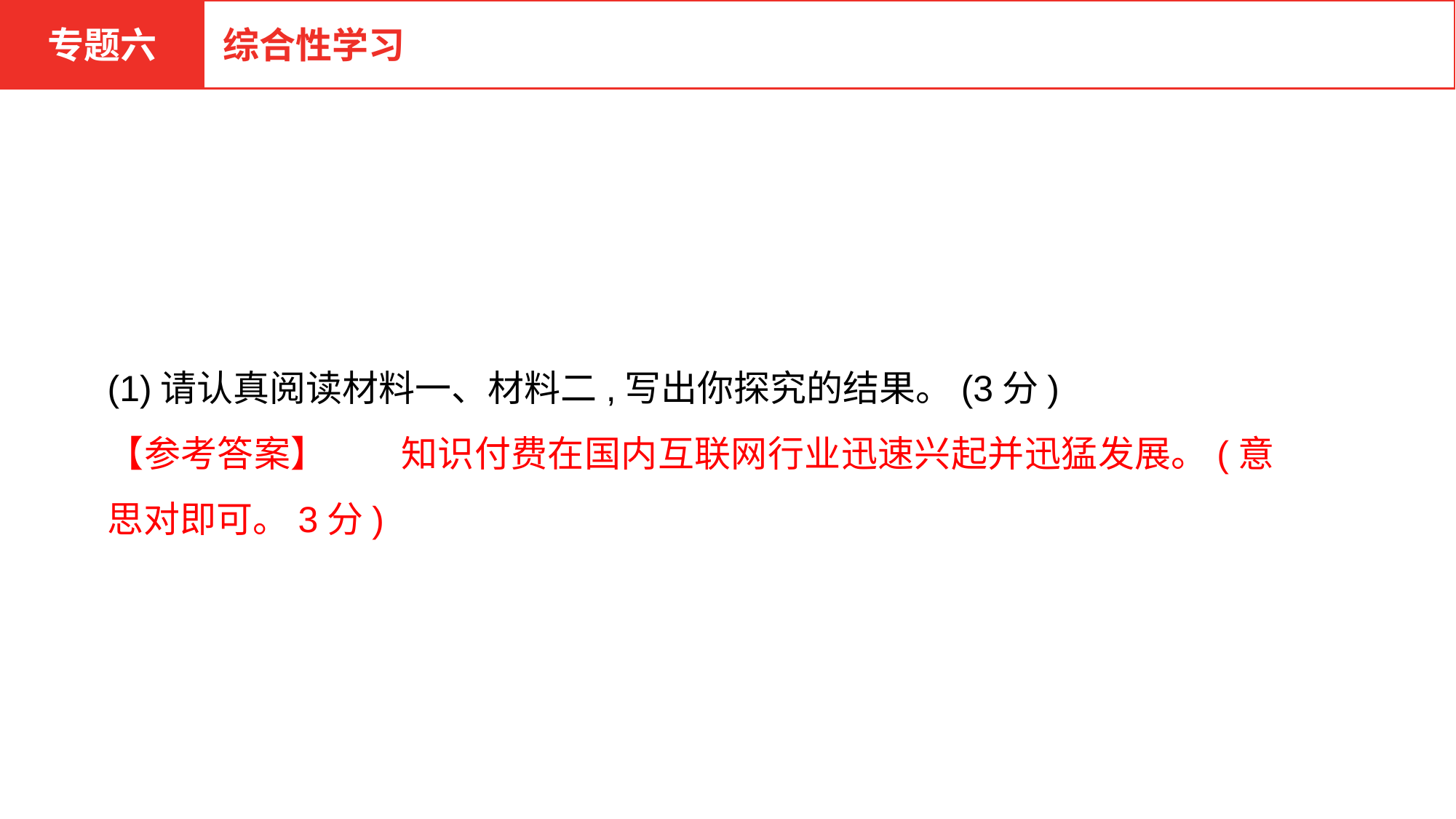

专题六
综合性学习
(1)请认真阅读材料一、材料二,写出你探究的结果。(3分)
【参考答案】　　知识付费在国内互联网行业迅速兴起并迅猛发展。(意思对即可。3分)